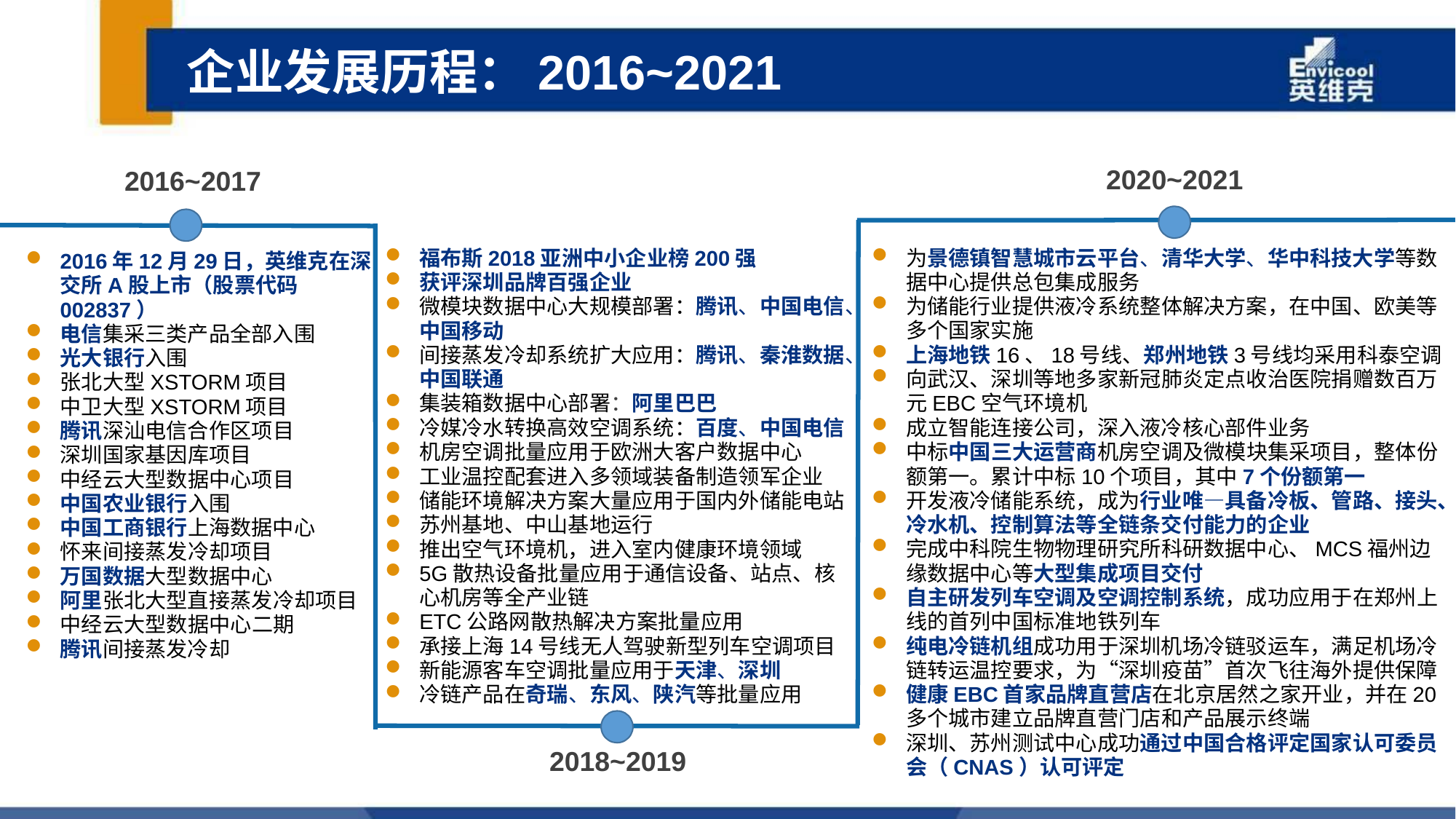

企业发展历程：2016~2021
2020~2021
2016~2017

为景德镇智慧城市云平台、清华大学、华中科技大学等数据中心提供总包集成服务
为储能行业提供液冷系统整体解决方案，在中国、欧美等多个国家实施
上海地铁16、18号线、郑州地铁3号线均采用科泰空调
向武汉、深圳等地多家新冠肺炎定点收治医院捐赠数百万元EBC空气环境机
成立智能连接公司，深入液冷核心部件业务
中标中国三大运营商机房空调及微模块集采项目，整体份额第一。累计中标10个项目，其中7个份额第一
开发液冷储能系统，成为行业唯—具备冷板、管路、接头、冷水机、控制算法等全链条交付能力的企业
完成中科院生物物理研究所科研数据中心、MCS福州边缘数据中心等大型集成项目交付
自主研发列车空调及空调控制系统，成功应用于在郑州上线的首列中国标准地铁列车
纯电冷链机组成功用于深圳机场冷链驳运车，满足机场冷链转运温控要求，为“深圳疫苗”首次飞往海外提供保障
健康EBC首家品牌直营店在北京居然之家开业，并在20多个城市建立品牌直营门店和产品展示终端
深圳、苏州测试中心成功通过中国合格评定国家认可委员会（CNAS）认可评定

福布斯2018亚洲中小企业榜200强
获评深圳品牌百强企业
微模块数据中心大规模部署：腾讯、中国电信、中国移动
间接蒸发冷却系统扩大应用：腾讯、秦淮数据、中国联通
集装箱数据中心部署：阿里巴巴
冷媒冷水转换高效空调系统：百度、中国电信
机房空调批量应用于欧洲大客户数据中心
工业温控配套进入多领域装备制造领军企业
储能环境解决方案大量应用于国内外储能电站
苏州基地、中山基地运行
推出空气环境机，进入室内健康环境领域
5G散热设备批量应用于通信设备、站点、核心机房等全产业链
ETC公路网散热解决方案批量应用
承接上海14号线无人驾驶新型列车空调项目
新能源客车空调批量应用于天津、深圳
冷链产品在奇瑞、东风、陕汽等批量应用

2016年12月29日，英维克在深交所A股上市（股票代码002837）
电信集采三类产品全部入围
光大银行入围
张北大型XSTORM项目
中卫大型XSTORM项目
腾讯深汕电信合作区项目
深圳国家基因库项目
中经云大型数据中心项目
中国农业银行入围
中国工商银行上海数据中心
怀来间接蒸发冷却项目
万国数据大型数据中心
阿里张北大型直接蒸发冷却项目
中经云大型数据中心二期
腾讯间接蒸发冷却

2018~2019